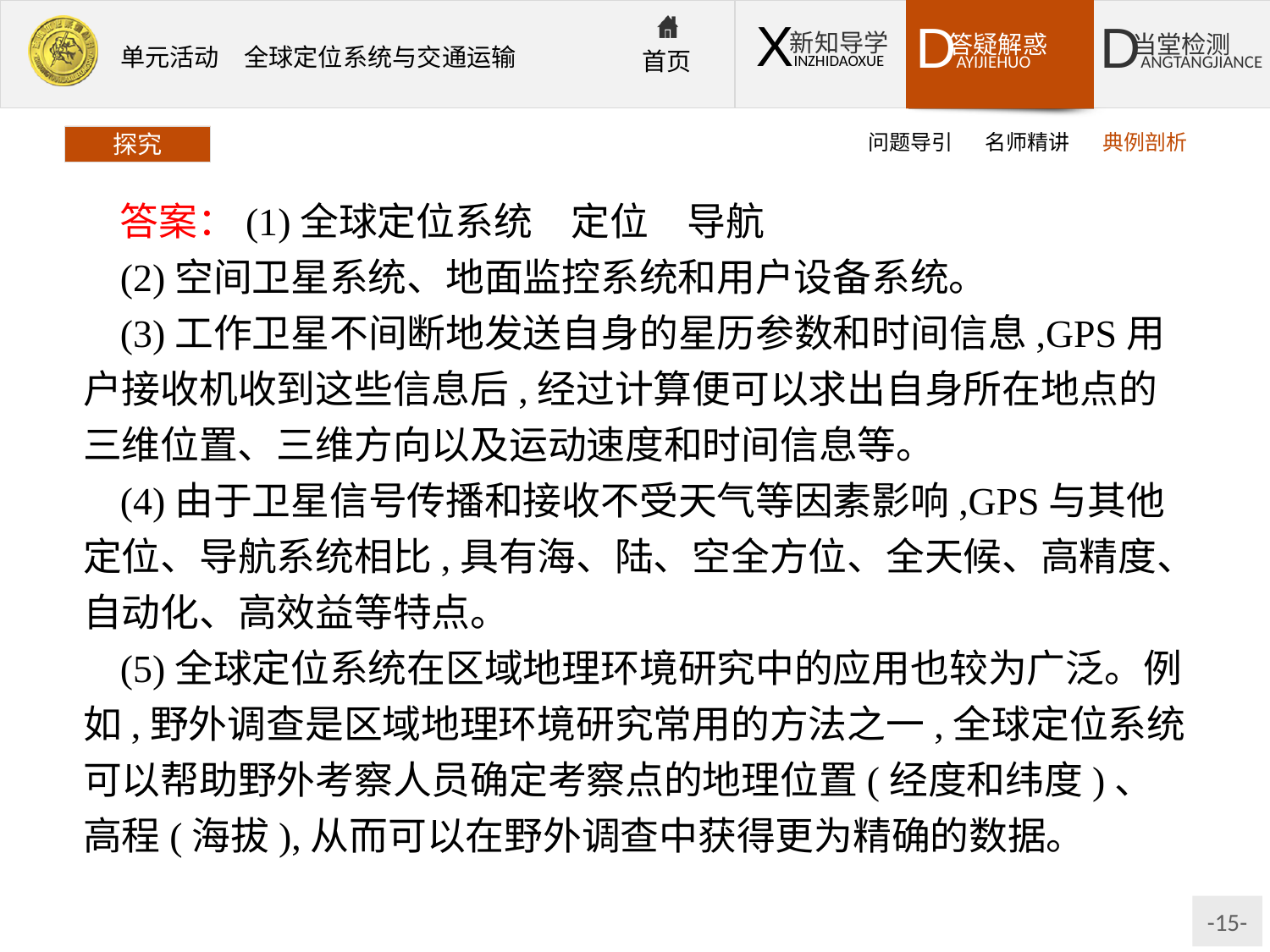

问题导引
名师精讲
典例剖析
探究
答案：(1)全球定位系统　定位　导航
(2)空间卫星系统、地面监控系统和用户设备系统。
(3)工作卫星不间断地发送自身的星历参数和时间信息,GPS用户接收机收到这些信息后,经过计算便可以求出自身所在地点的三维位置、三维方向以及运动速度和时间信息等。
(4)由于卫星信号传播和接收不受天气等因素影响,GPS与其他定位、导航系统相比,具有海、陆、空全方位、全天候、高精度、自动化、高效益等特点。
(5)全球定位系统在区域地理环境研究中的应用也较为广泛。例如,野外调查是区域地理环境研究常用的方法之一,全球定位系统可以帮助野外考察人员确定考察点的地理位置(经度和纬度)、高程(海拔),从而可以在野外调查中获得更为精确的数据。